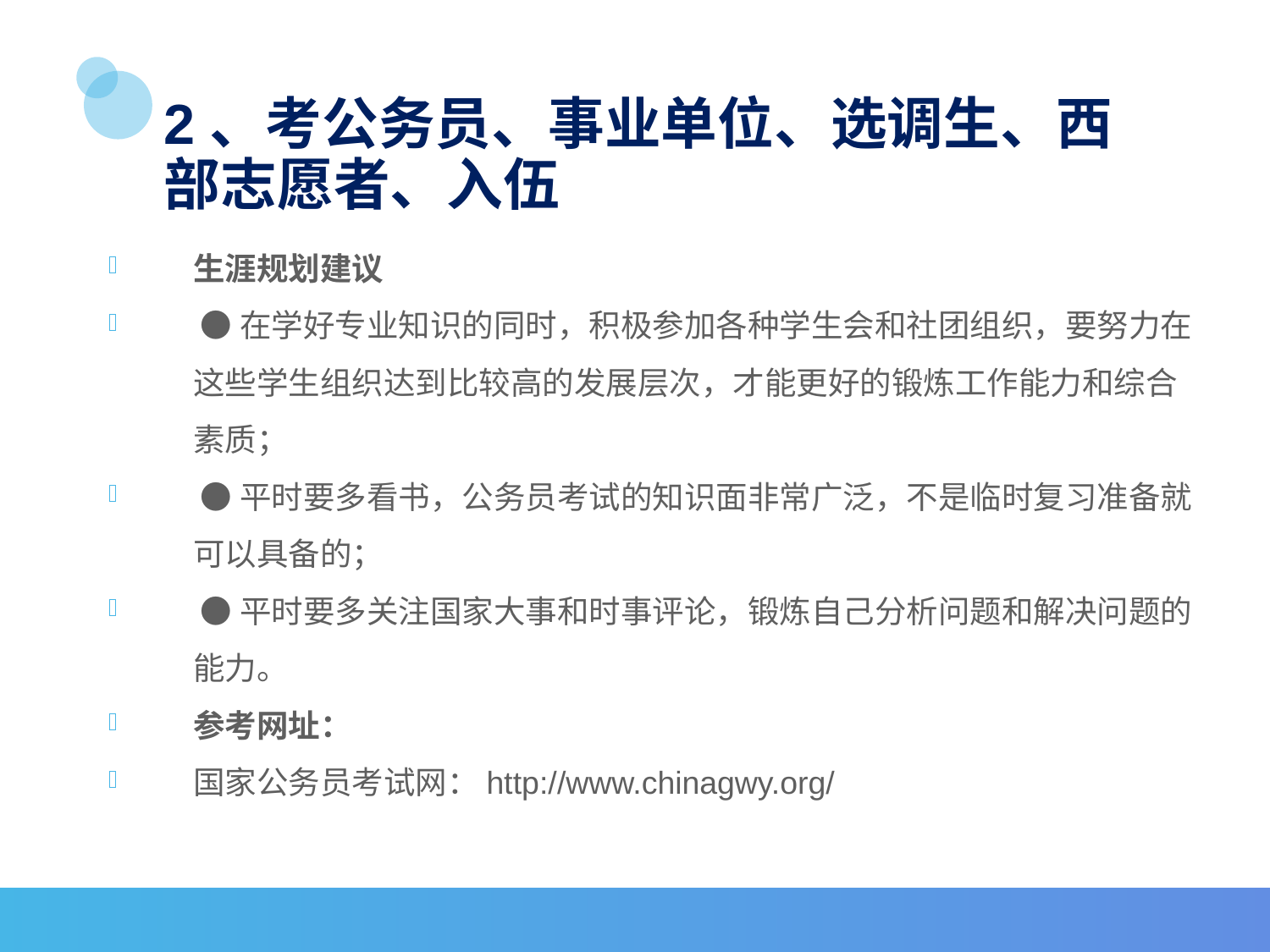

# 2、考公务员、事业单位、选调生、西部志愿者、入伍
生涯规划建议
 ●在学好专业知识的同时，积极参加各种学生会和社团组织，要努力在这些学生组织达到比较高的发展层次，才能更好的锻炼工作能力和综合素质；
 ●平时要多看书，公务员考试的知识面非常广泛，不是临时复习准备就可以具备的；
 ●平时要多关注国家大事和时事评论，锻炼自己分析问题和解决问题的能力。
参考网址：
国家公务员考试网：http://www.chinagwy.org/